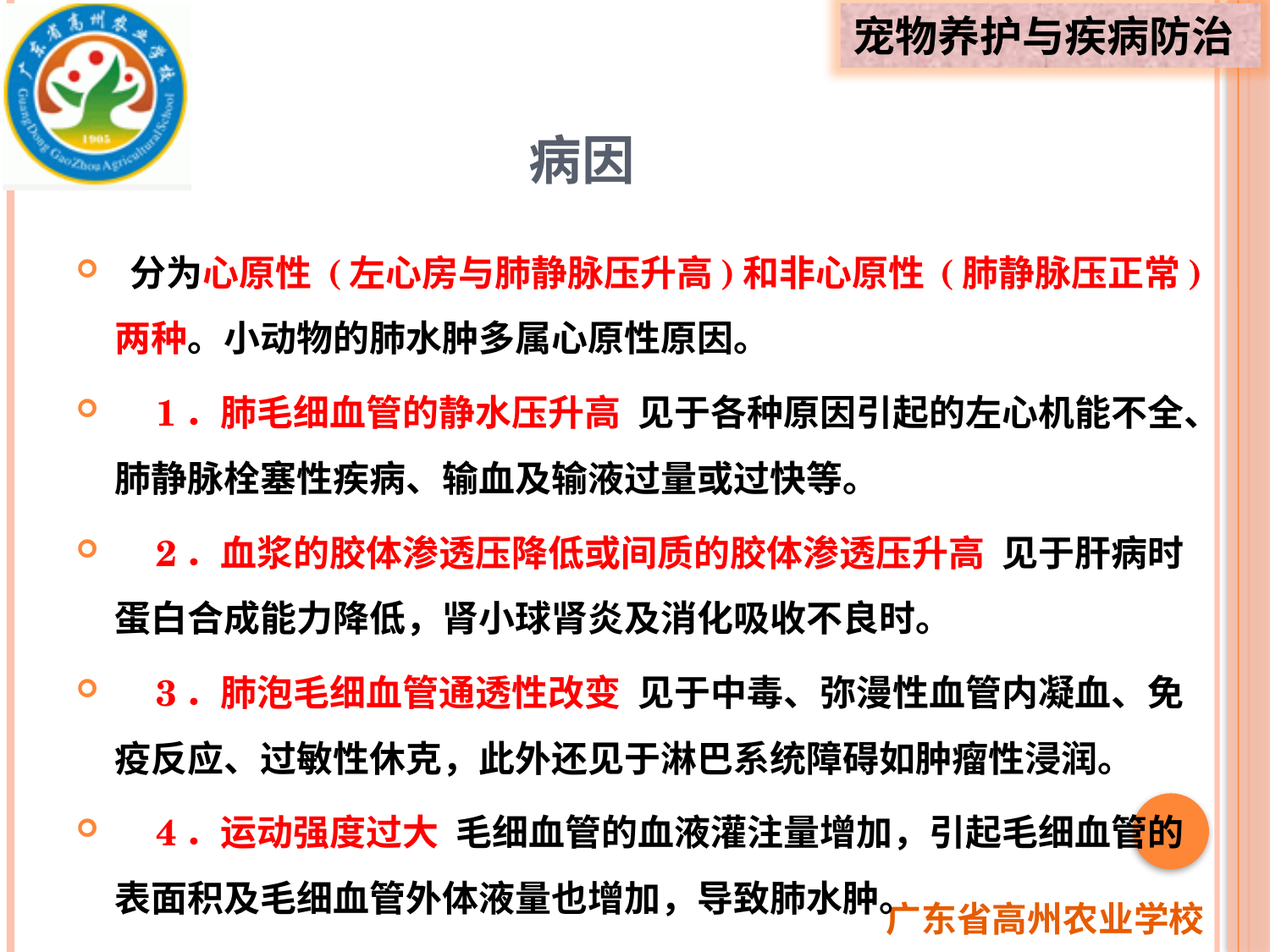

# 病因
 分为心原性 (左心房与肺静脉压升高)和非心原性 (肺静脉压正常)两种。小动物的肺水肿多属心原性原因。
    1．肺毛细血管的静水压升高  见于各种原因引起的左心机能不全、肺静脉栓塞性疾病、输血及输液过量或过快等。
    2．血浆的胶体渗透压降低或间质的胶体渗透压升高  见于肝病时蛋白合成能力降低，肾小球肾炎及消化吸收不良时。
    3．肺泡毛细血管通透性改变  见于中毒、弥漫性血管内凝血、免疫反应、过敏性休克，此外还见于淋巴系统障碍如肿瘤性浸润。
    4．运动强度过大  毛细血管的血液灌注量增加，引起毛细血管的表面积及毛细血管外体液量也增加，导致肺水肿。